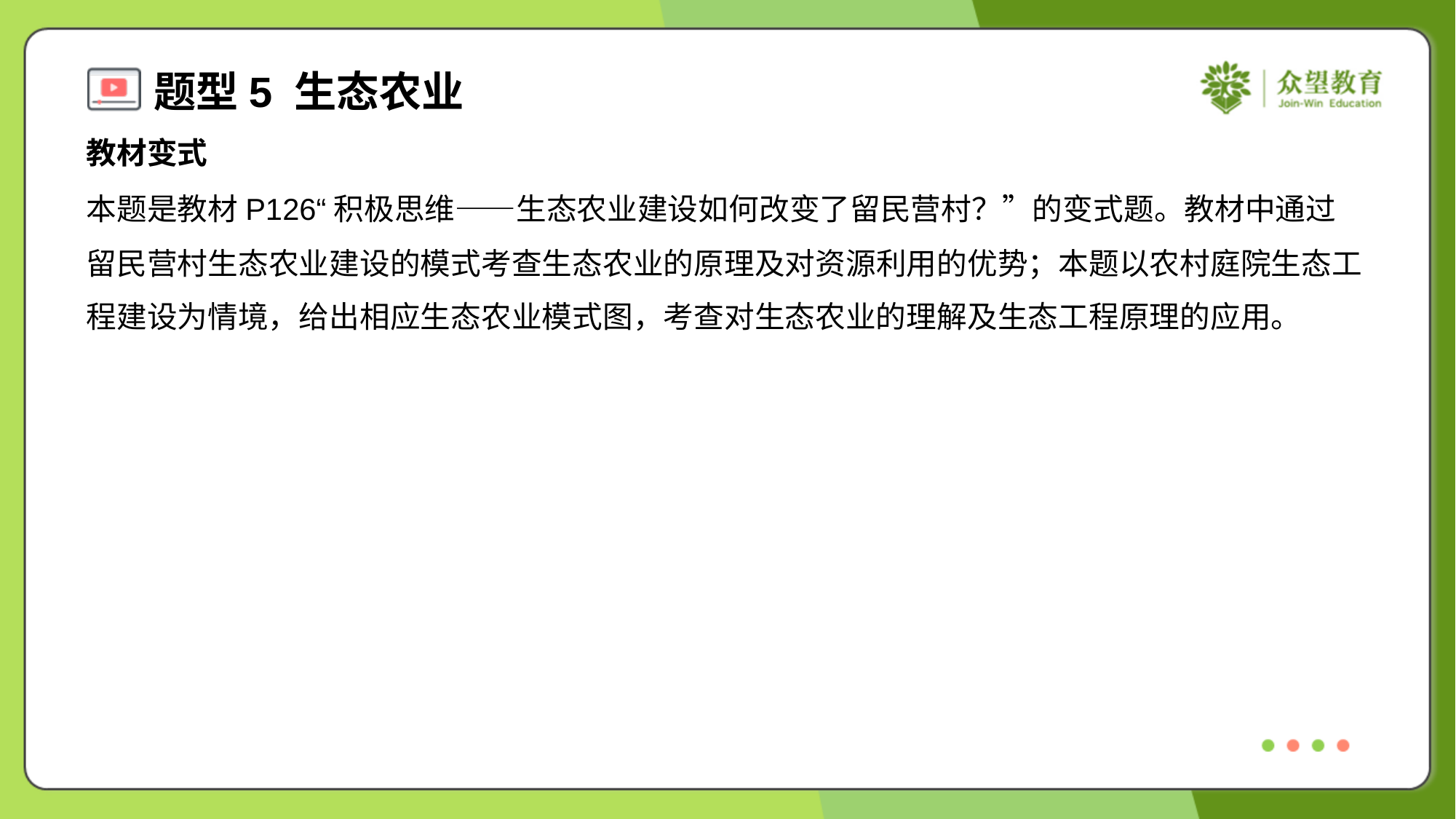

教材变式
本题是教材P126“积极思维——生态农业建设如何改变了留民营村？”的变式题。教材中通过
留民营村生态农业建设的模式考查生态农业的原理及对资源利用的优势；本题以农村庭院生态工
程建设为情境，给出相应生态农业模式图，考查对生态农业的理解及生态工程原理的应用。